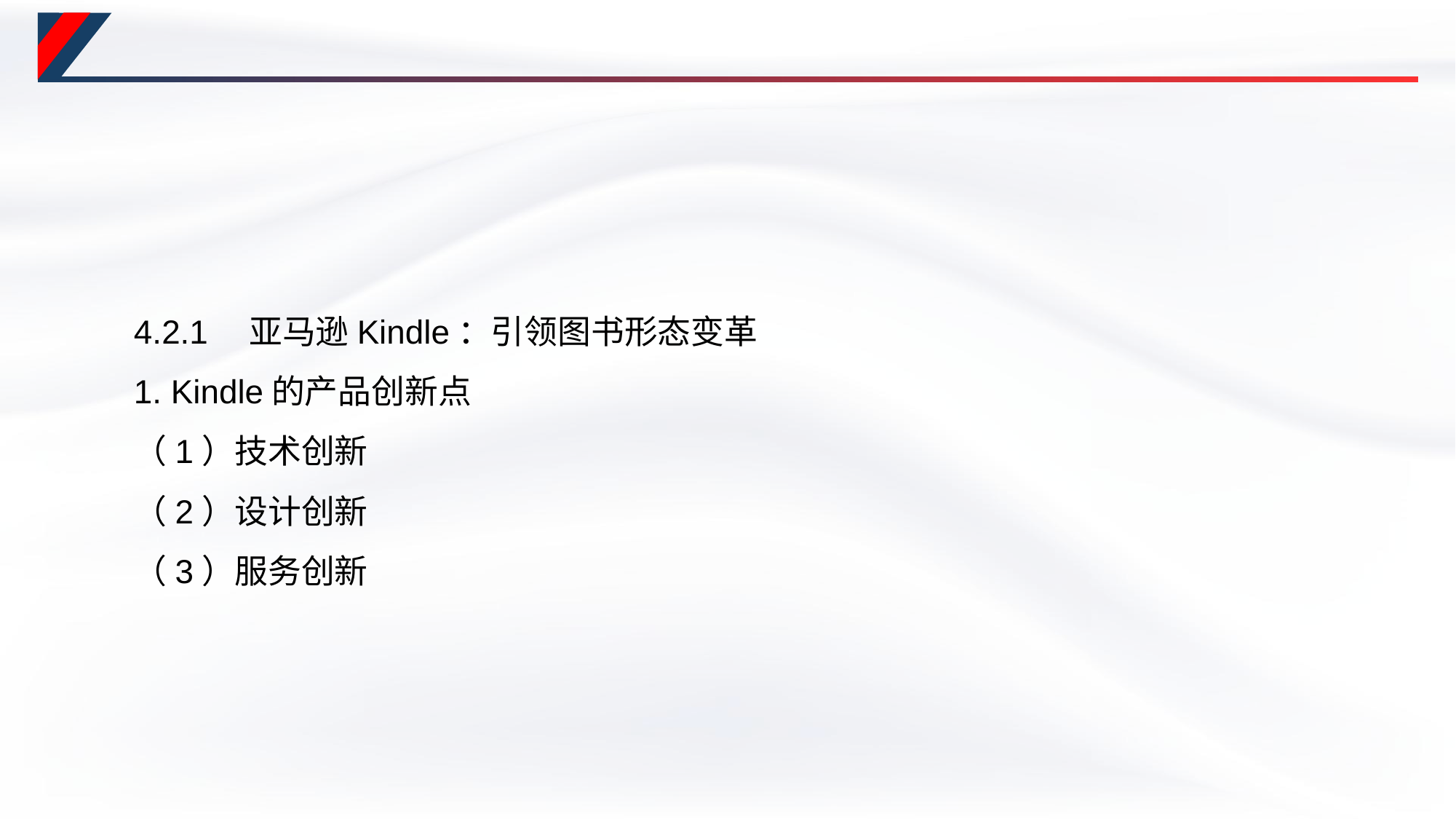

#
4.2.1　亚马逊Kindle：引领图书形态变革
1. Kindle的产品创新点
（1）技术创新
（2）设计创新
（3）服务创新